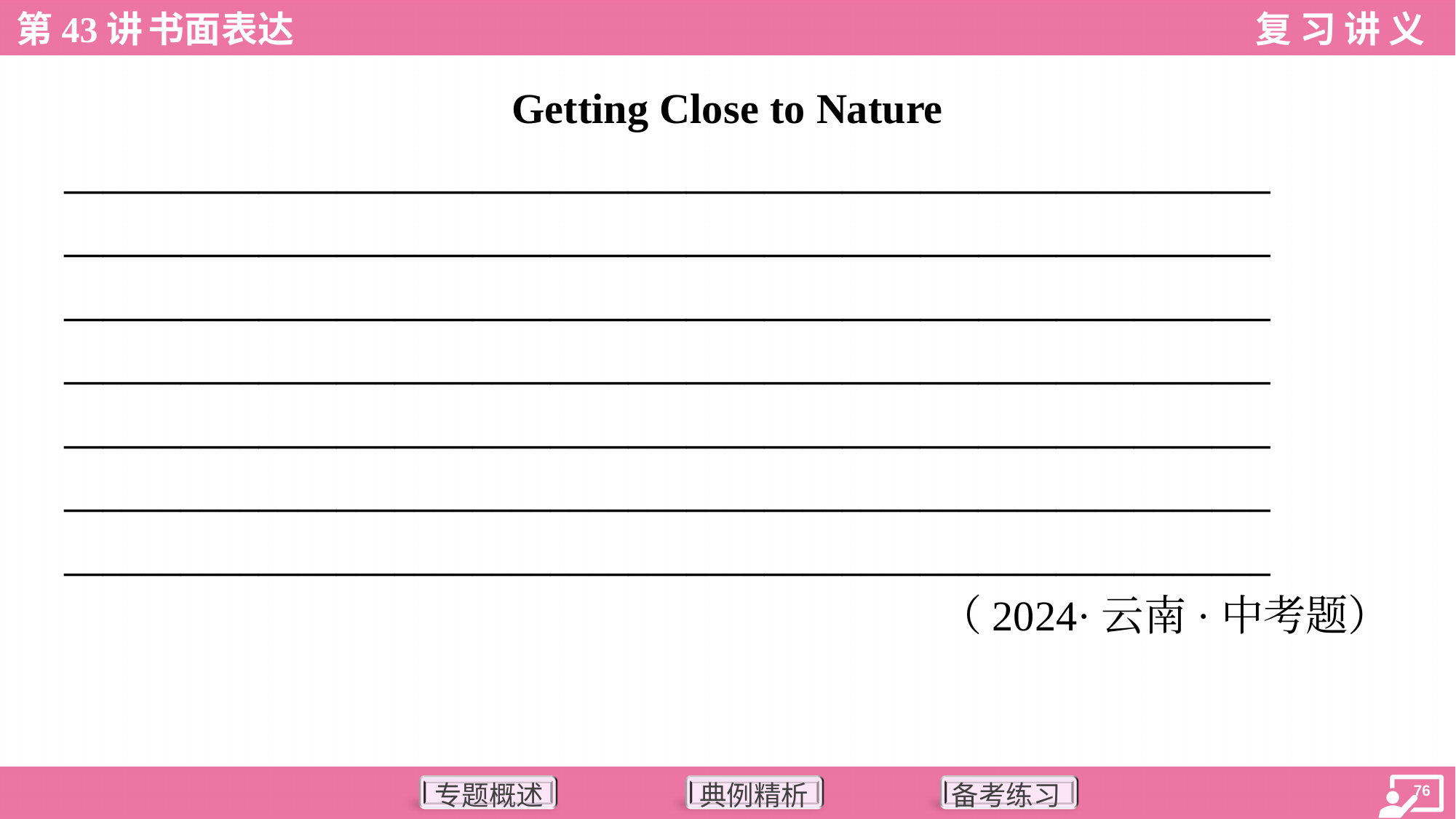

Getting Close to Nature
______________________________________________________________
______________________________________________________________
______________________________________________________________
______________________________________________________________
______________________________________________________________
______________________________________________________________
______________________________________________________________
（2024·云南·中考题）